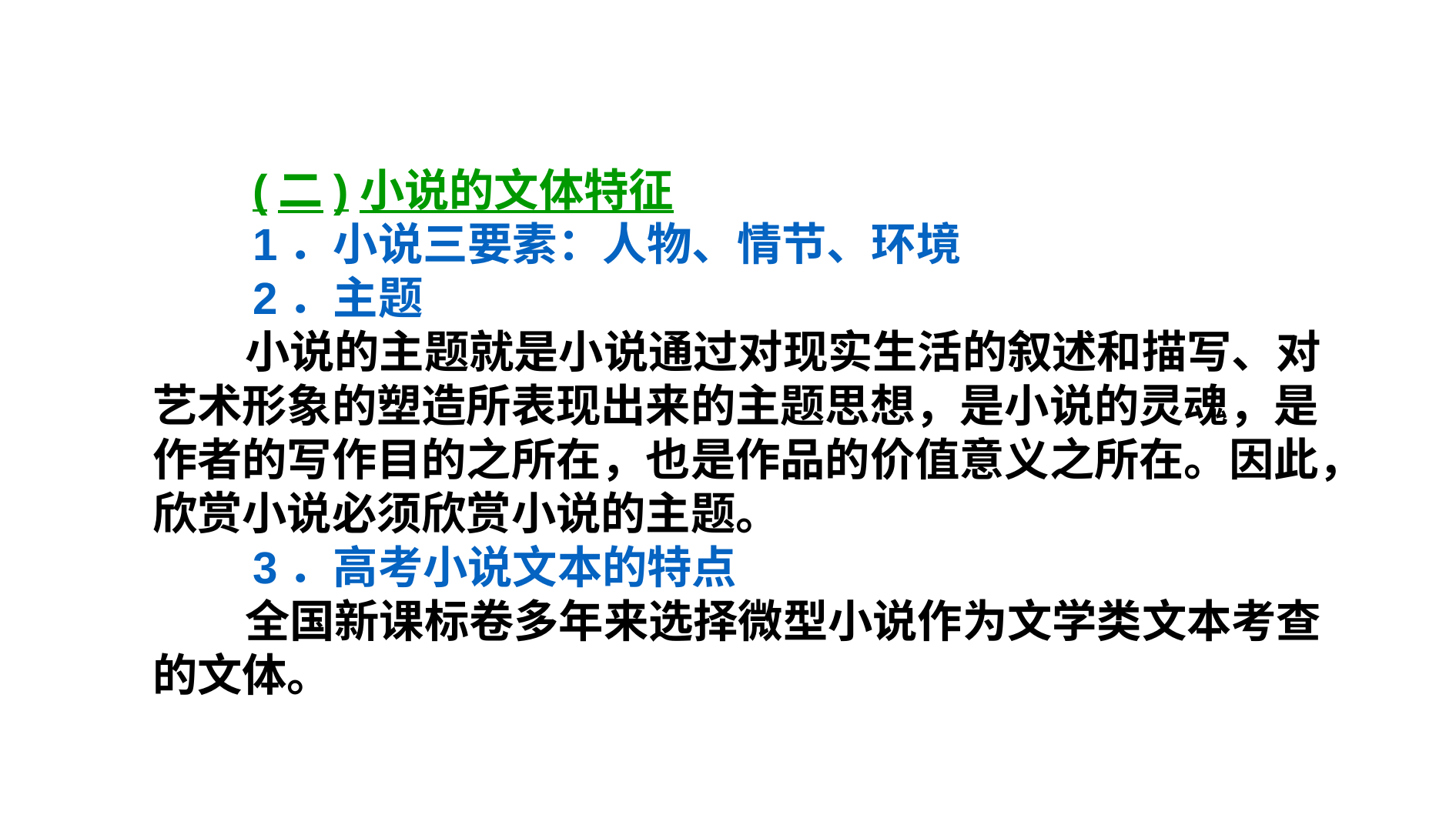

(二)小说的文体特征
        1．小说三要素：人物、情节、环境
        2．主题
        小说的主题就是小说通过对现实生活的叙述和描写、对艺术形象的塑造所表现出来的主题思想，是小说的灵魂，是作者的写作目的之所在，也是作品的价值意义之所在。因此，欣赏小说必须欣赏小说的主题。
        3．高考小说文本的特点
        全国新课标卷多年来选择微型小说作为文学类文本考查的文体。